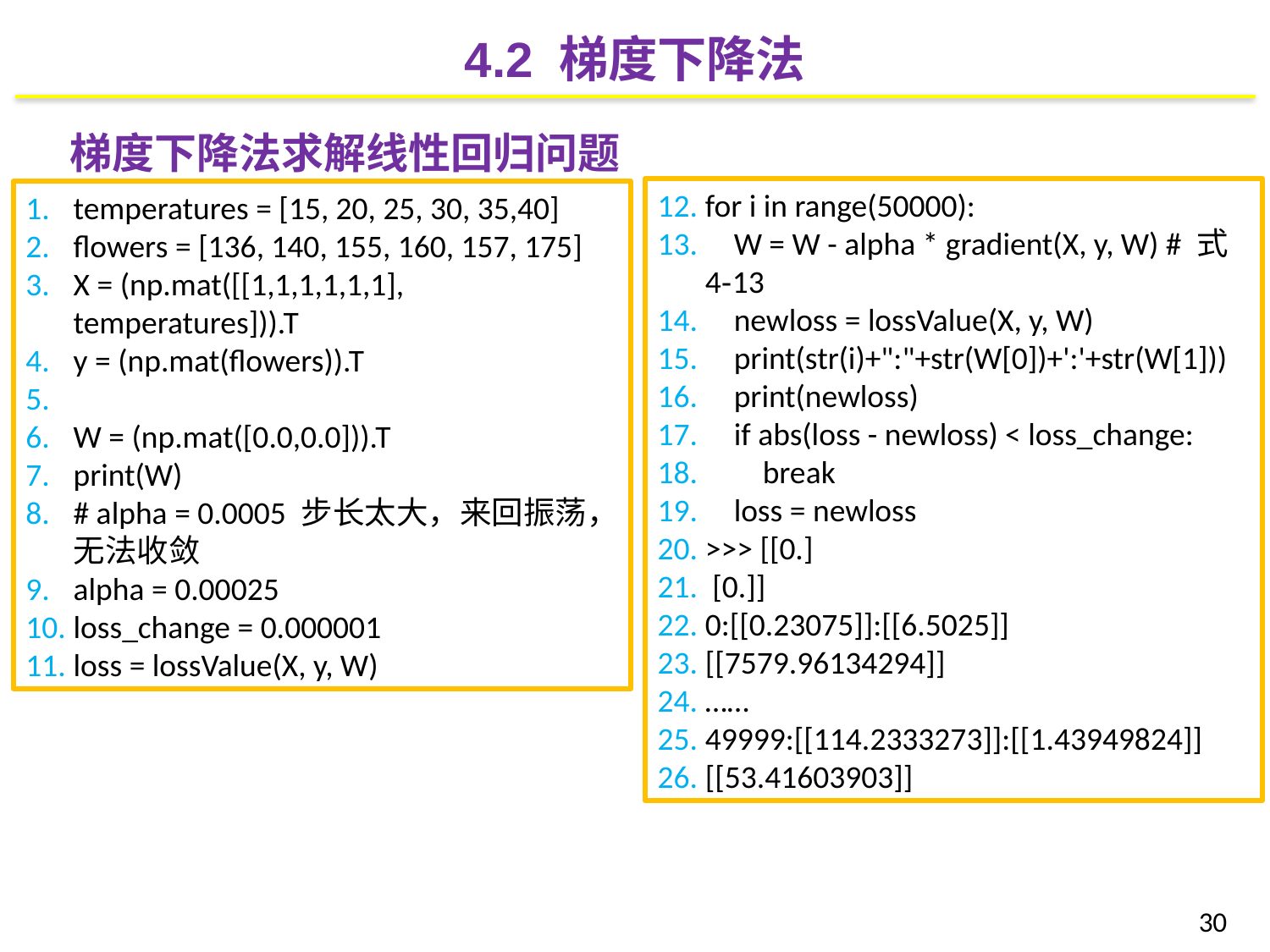

4.2 梯度下降法
梯度下降法求解线性回归问题

for i in range(50000):
    W = W - alpha * gradient(X, y, W) # 式4‑13
    newloss = lossValue(X, y, W)
    print(str(i)+":"+str(W[0])+':'+str(W[1]))
    print(newloss)
    if abs(loss - newloss) < loss_change:
        break
    loss = newloss
>>> [[0.]
 [0.]]
0:[[0.23075]]:[[6.5025]]
[[7579.96134294]]
……
49999:[[114.2333273]]:[[1.43949824]]
[[53.41603903]]
temperatures = [15, 20, 25, 30, 35,40]
flowers = [136, 140, 155, 160, 157, 175]
X = (np.mat([[1,1,1,1,1,1], temperatures])).T
y = (np.mat(flowers)).T

W = (np.mat([0.0,0.0])).T
print(W)
# alpha = 0.0005 步长太大，来回振荡，无法收敛
alpha = 0.00025
loss_change = 0.000001
loss = lossValue(X, y, W)
30